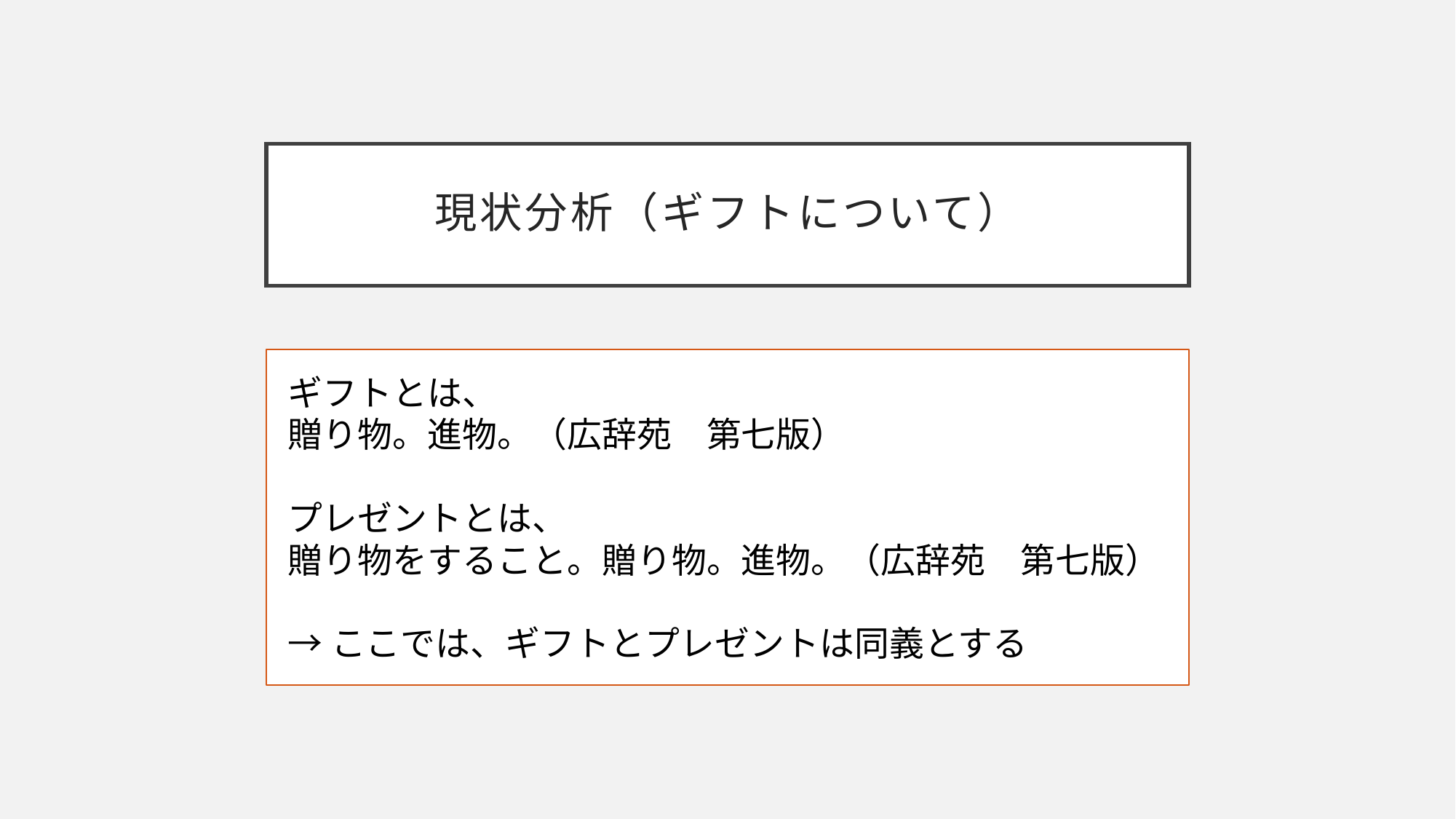

# 現状分析（ギフトについて）
ギフトとは、
贈り物。進物。（広辞苑　第七版）

プレゼントとは、
贈り物をすること。贈り物。進物。（広辞苑　第七版）

→ここでは、ギフトとプレゼントは同義とする